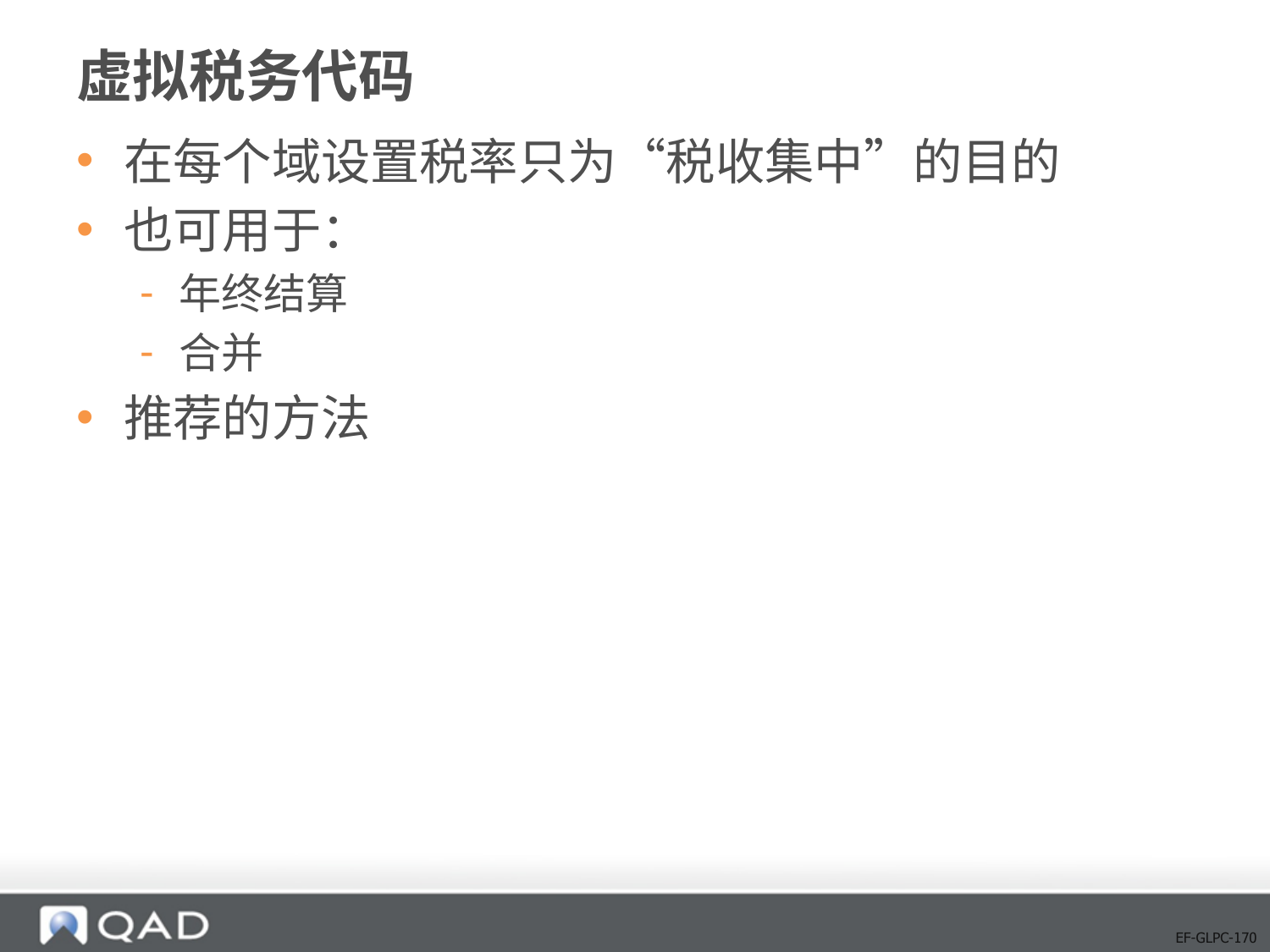

# 虚拟税务代码
在每个域设置税率只为“税收集中”的目的
也可用于：
年终结算
合并
推荐的方法
EF-GLPC-170